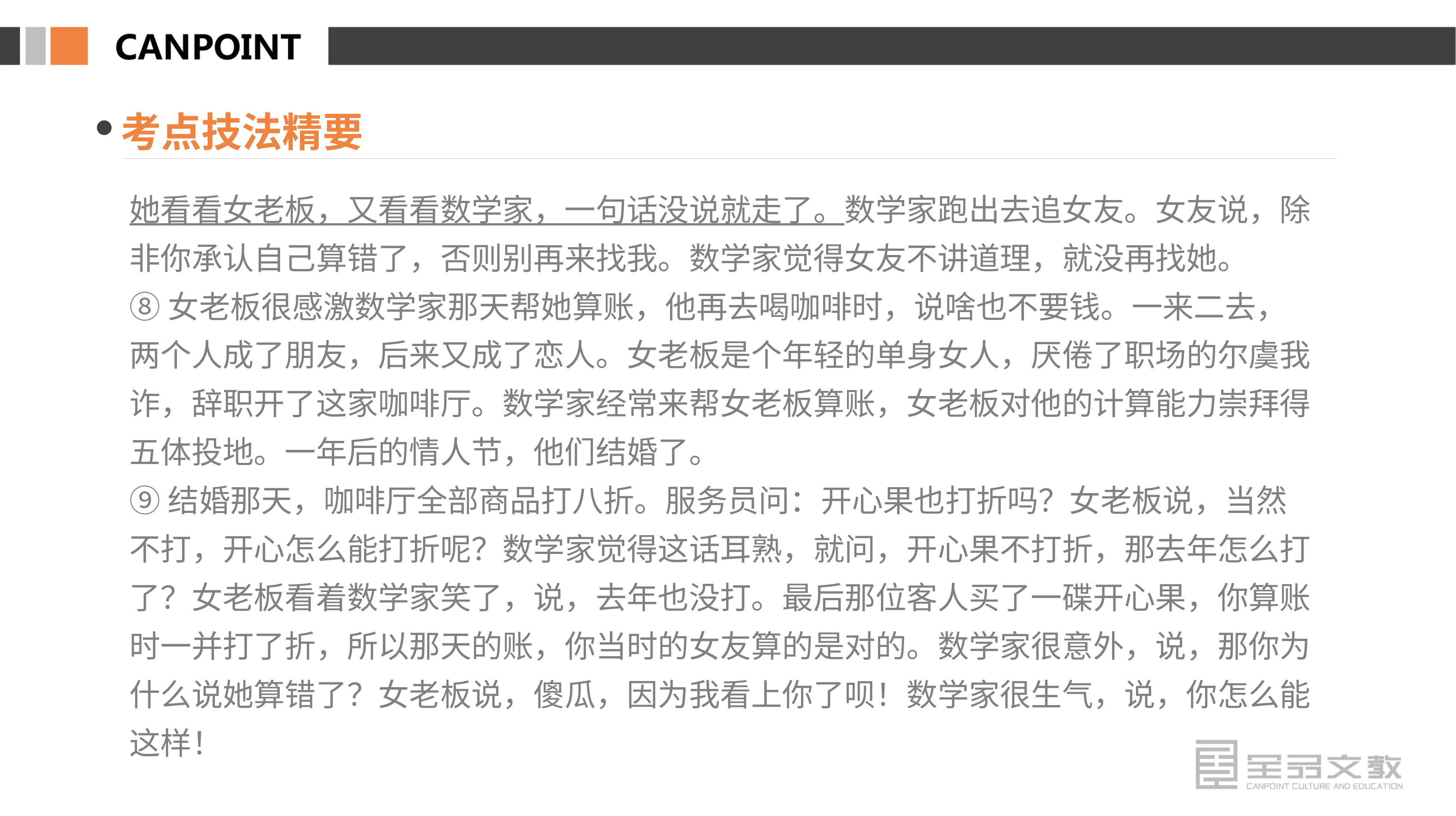

考点技法精要

她看看女老板，又看看数学家，一句话没说就走了。数学家跑出去追女友。女友说，除非你承认自己算错了，否则别再来找我。数学家觉得女友不讲道理，就没再找她。
⑧女老板很感激数学家那天帮她算账，他再去喝咖啡时，说啥也不要钱。一来二去，两个人成了朋友，后来又成了恋人。女老板是个年轻的单身女人，厌倦了职场的尔虞我诈，辞职开了这家咖啡厅。数学家经常来帮女老板算账，女老板对他的计算能力崇拜得五体投地。一年后的情人节，他们结婚了。
⑨结婚那天，咖啡厅全部商品打八折。服务员问：开心果也打折吗？女老板说，当然不打，开心怎么能打折呢？数学家觉得这话耳熟，就问，开心果不打折，那去年怎么打了？女老板看着数学家笑了，说，去年也没打。最后那位客人买了一碟开心果，你算账时一并打了折，所以那天的账，你当时的女友算的是对的。数学家很意外，说，那你为什么说她算错了？女老板说，傻瓜，因为我看上你了呗！数学家很生气，说，你怎么能这样！